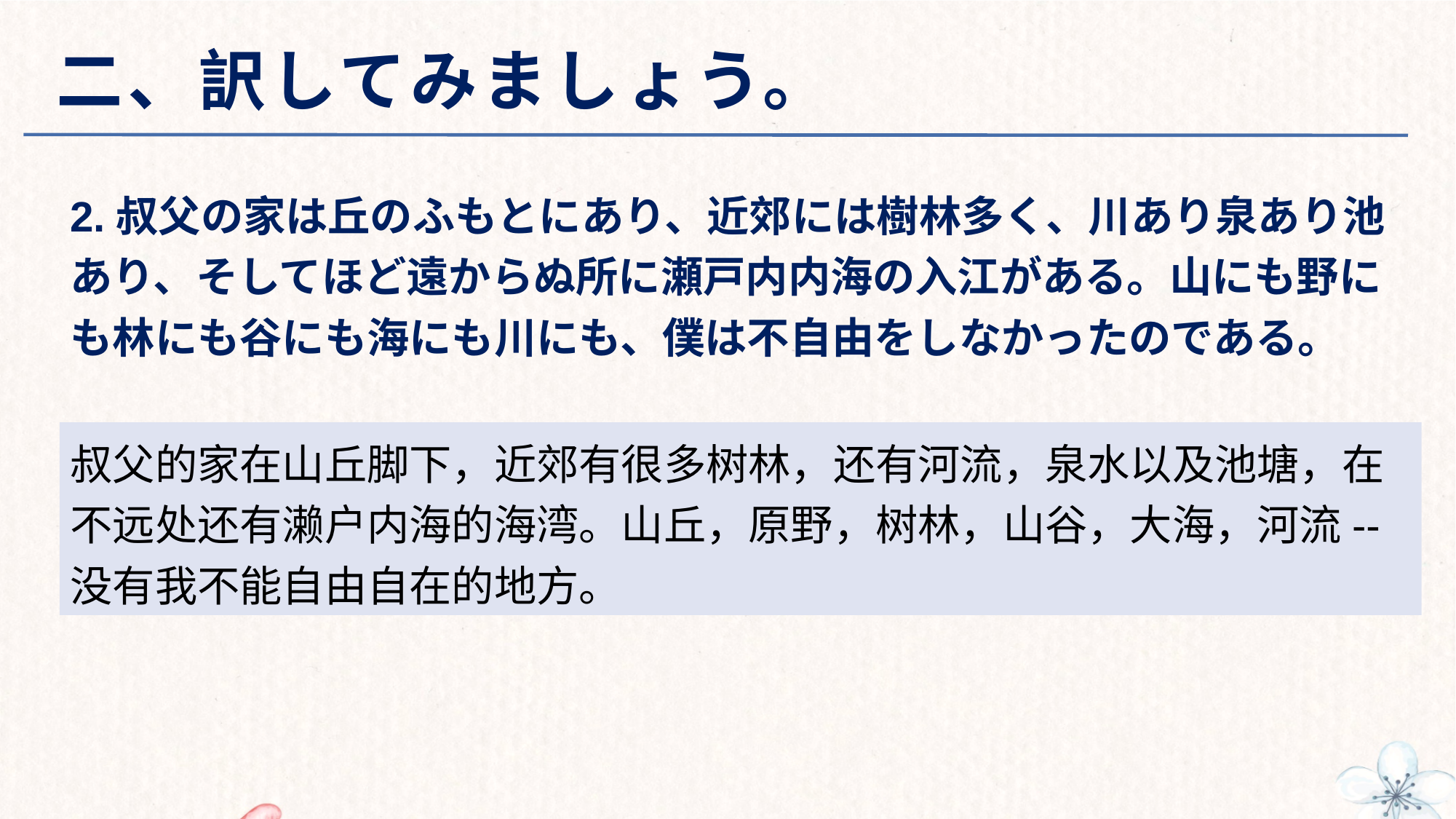

# 二、訳してみましょう。
2.叔父の家は丘のふもとにあり、近郊には樹林多く、川あり泉あり池あり、そしてほど遠からぬ所に瀬戸内内海の入江がある。山にも野にも林にも谷にも海にも川にも、僕は不自由をしなかったのである。
叔父的家在山丘脚下，近郊有很多树林，还有河流，泉水以及池塘，在不远处还有濑户内海的海湾。山丘，原野，树林，山谷，大海，河流--没有我不能自由自在的地方。